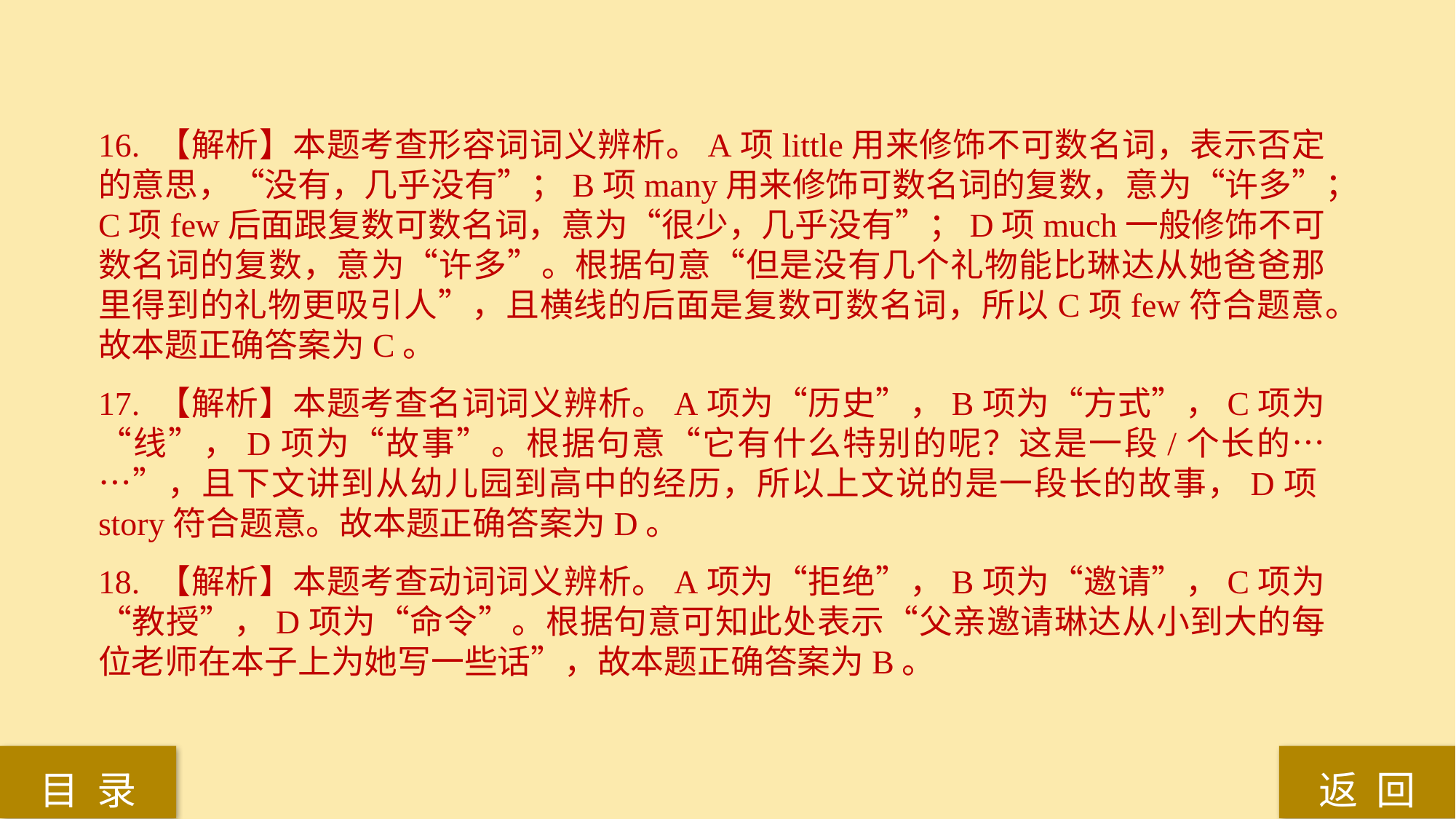

16. 【解析】本题考查形容词词义辨析。A项little用来修饰不可数名词，表示否定的意思，“没有，几乎没有”；B项many用来修饰可数名词的复数，意为“许多”；C项few后面跟复数可数名词，意为“很少，几乎没有”；D项much一般修饰不可数名词的复数，意为“许多”。根据句意“但是没有几个礼物能比琳达从她爸爸那里得到的礼物更吸引人”，且横线的后面是复数可数名词，所以C项few符合题意。故本题正确答案为C。
17. 【解析】本题考查名词词义辨析。A项为“历史”，B项为“方式”，C项为“线”，D项为“故事”。根据句意“它有什么特别的呢？这是一段/个长的……”，且下文讲到从幼儿园到高中的经历，所以上文说的是一段长的故事，D项story符合题意。故本题正确答案为D。
18. 【解析】本题考查动词词义辨析。A项为“拒绝”，B项为“邀请”，C项为“教授”，D项为“命令”。根据句意可知此处表示“父亲邀请琳达从小到大的每位老师在本子上为她写一些话”，故本题正确答案为B。
返  回